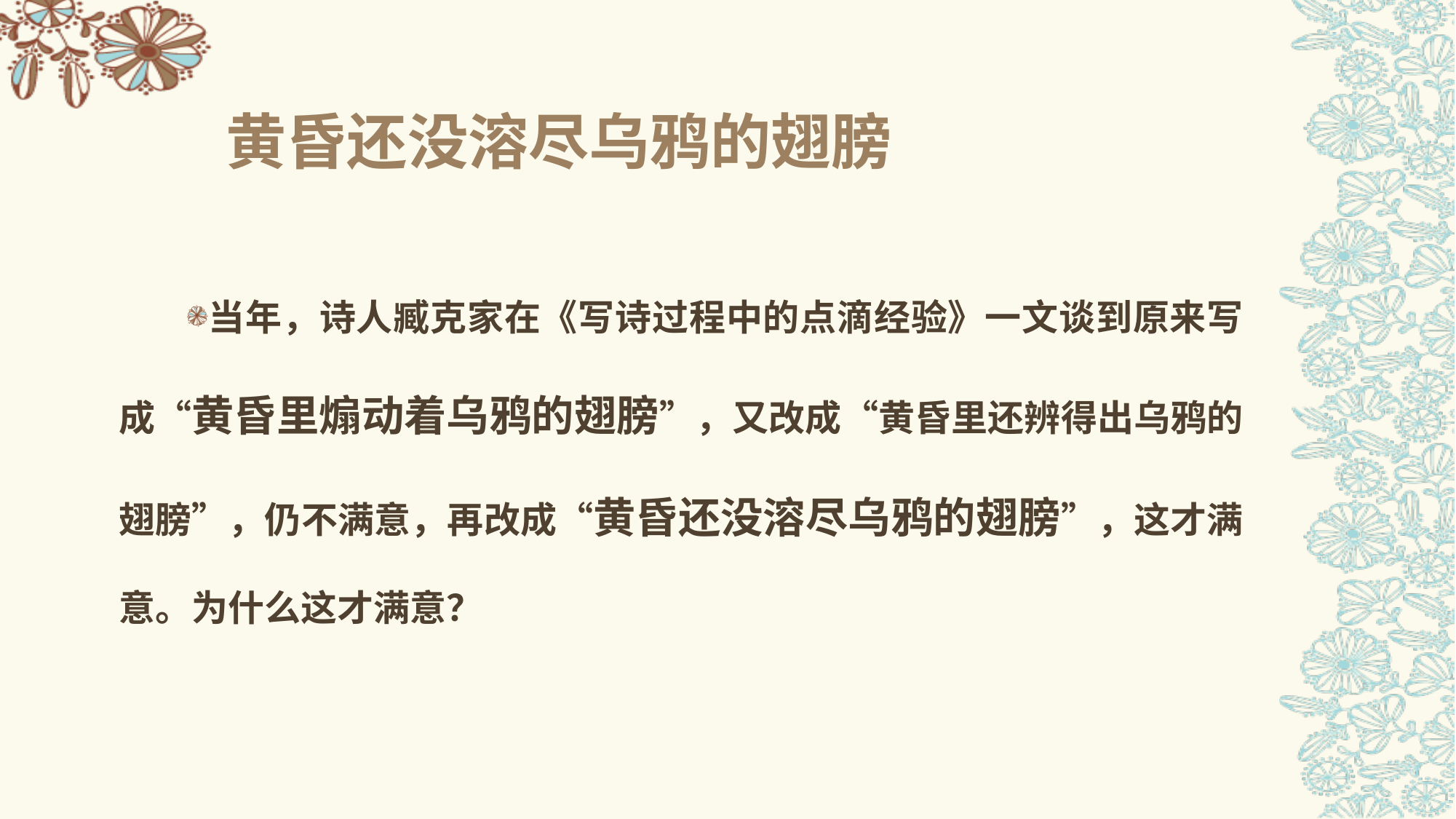

# 黄昏还没溶尽乌鸦的翅膀
当年，诗人臧克家在《写诗过程中的点滴经验》一文谈到原来写成“黄昏里煽动着乌鸦的翅膀”，又改成“黄昏里还辨得出乌鸦的翅膀”，仍不满意，再改成“黄昏还没溶尽乌鸦的翅膀”，这才满意。为什么这才满意？